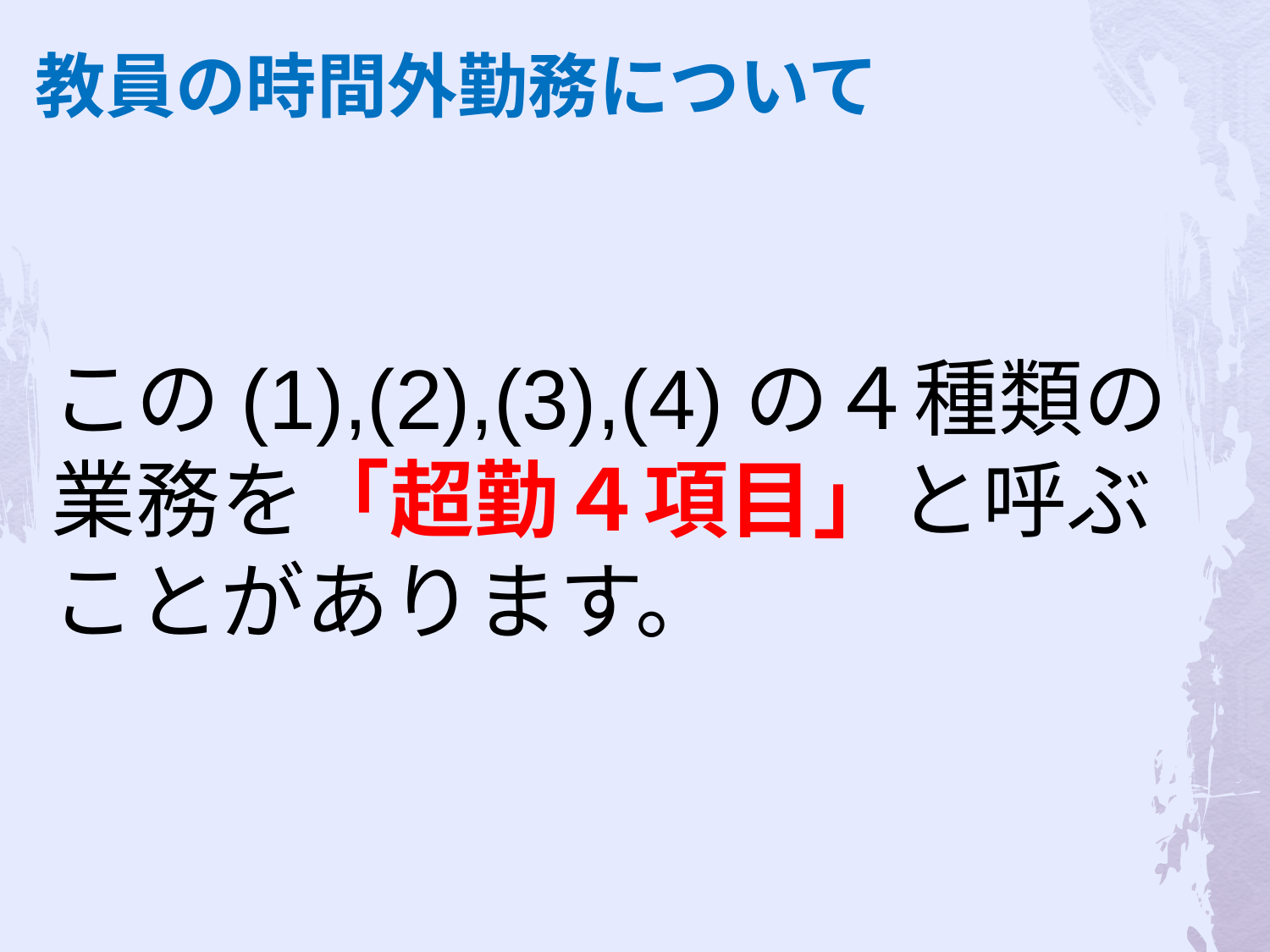

教員の時間外勤務について
この(1),(2),(3),(4)の４種類の業務を「超勤４項目」と呼ぶことがあります。